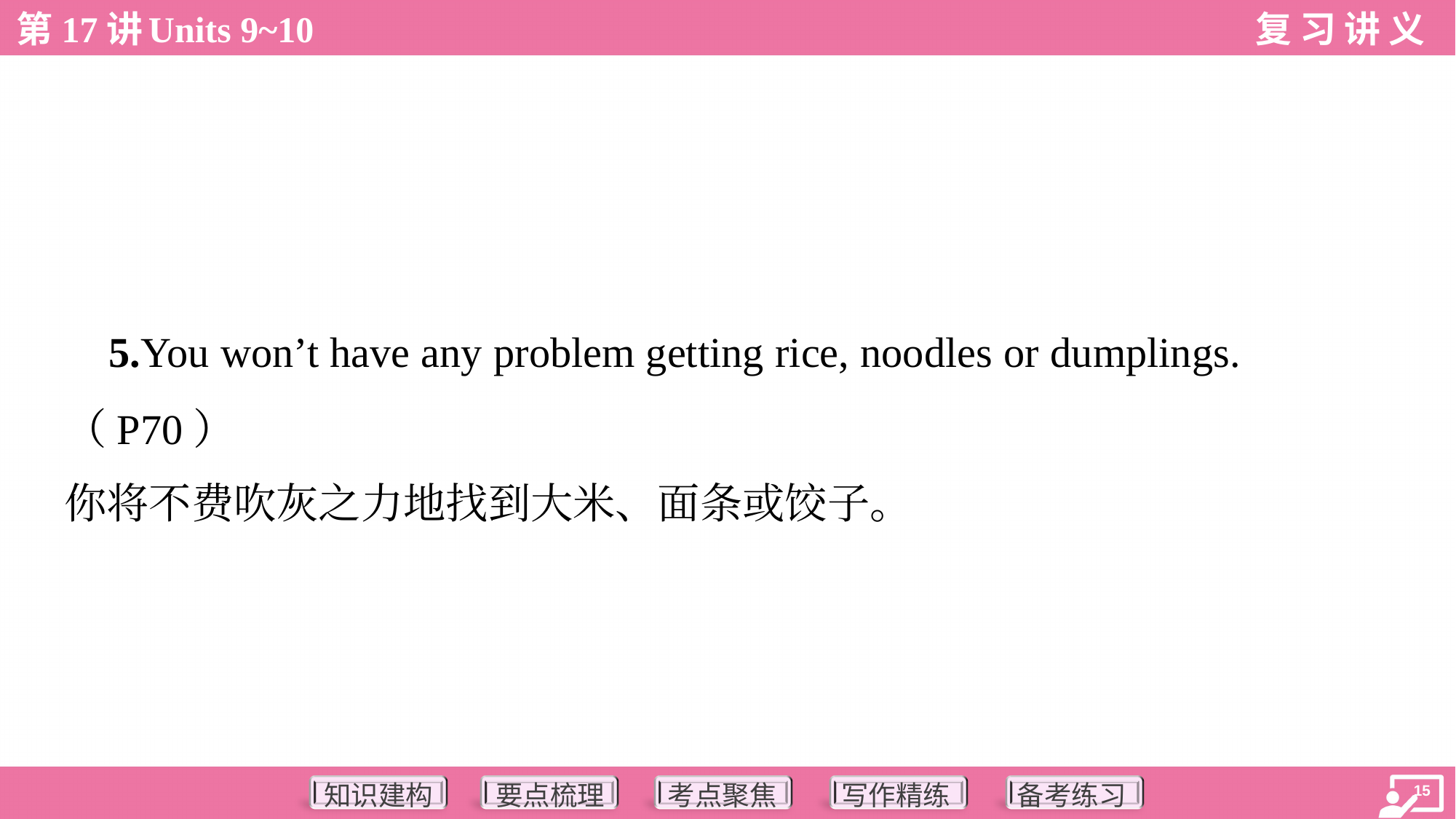

5.You won’t have any problem getting rice, noodles or dumplings.
（P70）
你将不费吹灰之力地找到大米、面条或饺子。